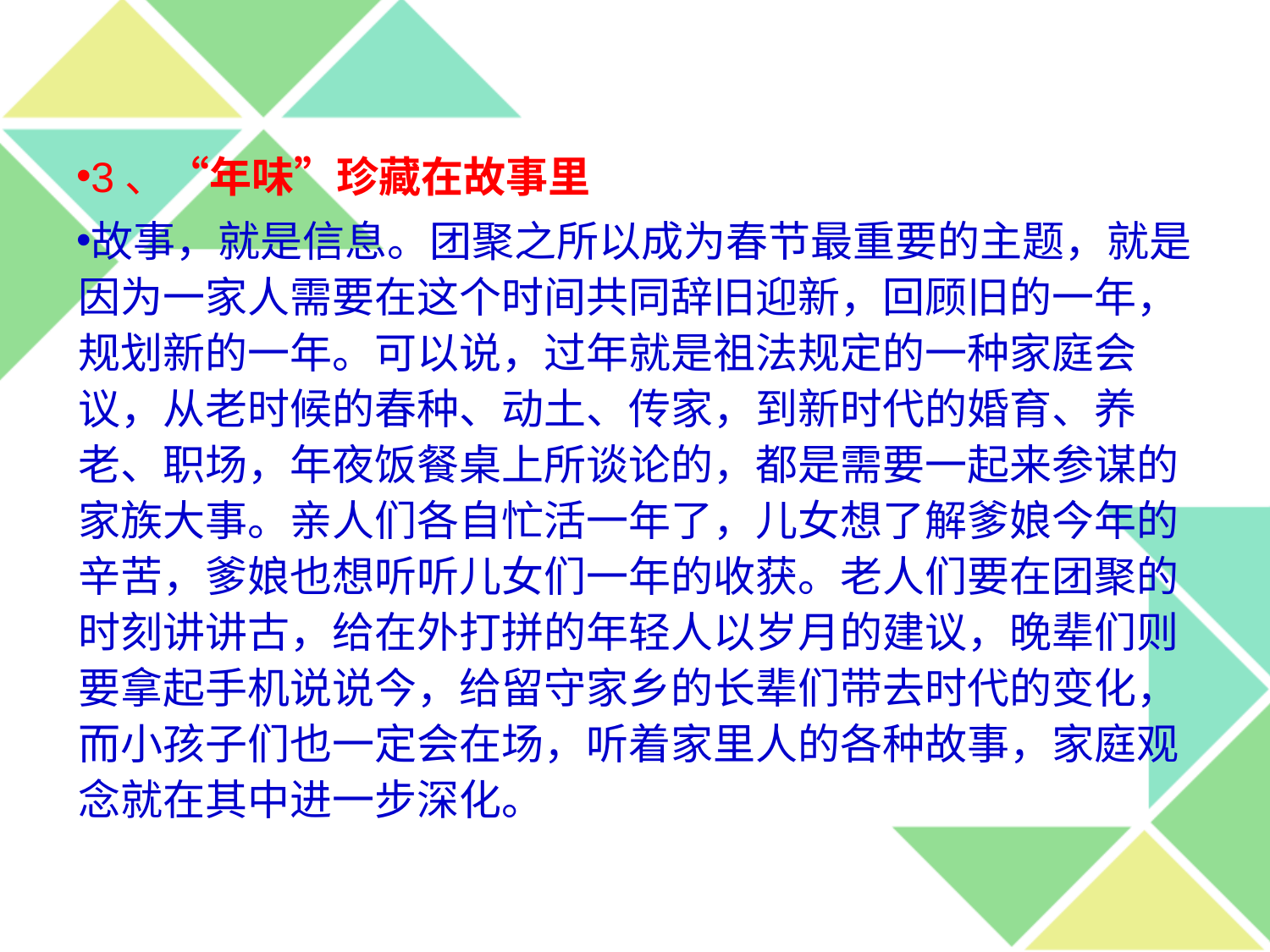

3、“年味”珍藏在故事里
故事，就是信息。团聚之所以成为春节最重要的主题，就是因为一家人需要在这个时间共同辞旧迎新，回顾旧的一年，规划新的一年。可以说，过年就是祖法规定的一种家庭会议，从老时候的春种、动土、传家，到新时代的婚育、养老、职场，年夜饭餐桌上所谈论的，都是需要一起来参谋的家族大事。亲人们各自忙活一年了，儿女想了解爹娘今年的辛苦，爹娘也想听听儿女们一年的收获。老人们要在团聚的时刻讲讲古，给在外打拼的年轻人以岁月的建议，晚辈们则要拿起手机说说今，给留守家乡的长辈们带去时代的变化，而小孩子们也一定会在场，听着家里人的各种故事，家庭观念就在其中进一步深化。